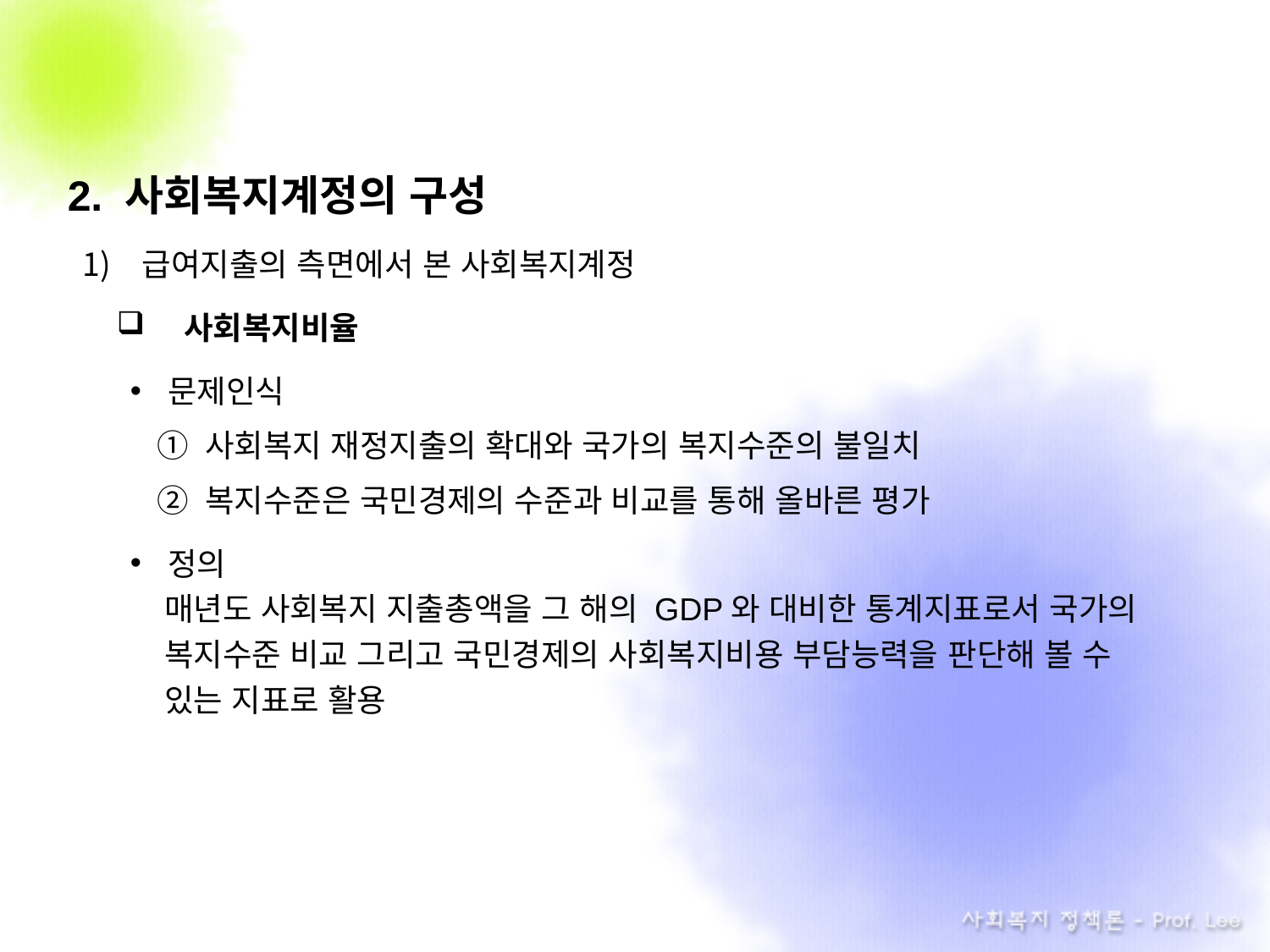

2. 사회복지계정의 구성
급여지출의 측면에서 본 사회복지계정
 사회복지비율
문제인식
   ① 사회복지 재정지출의 확대와 국가의 복지수준의 불일치
   ② 복지수준은 국민경제의 수준과 비교를 통해 올바른 평가
정의
   매년도 사회복지 지출총액을 그 해의 GDP와 대비한 통계지표로서 국가의
   복지수준 비교 그리고 국민경제의 사회복지비용 부담능력을 판단해 볼 수
   있는 지표로 활용